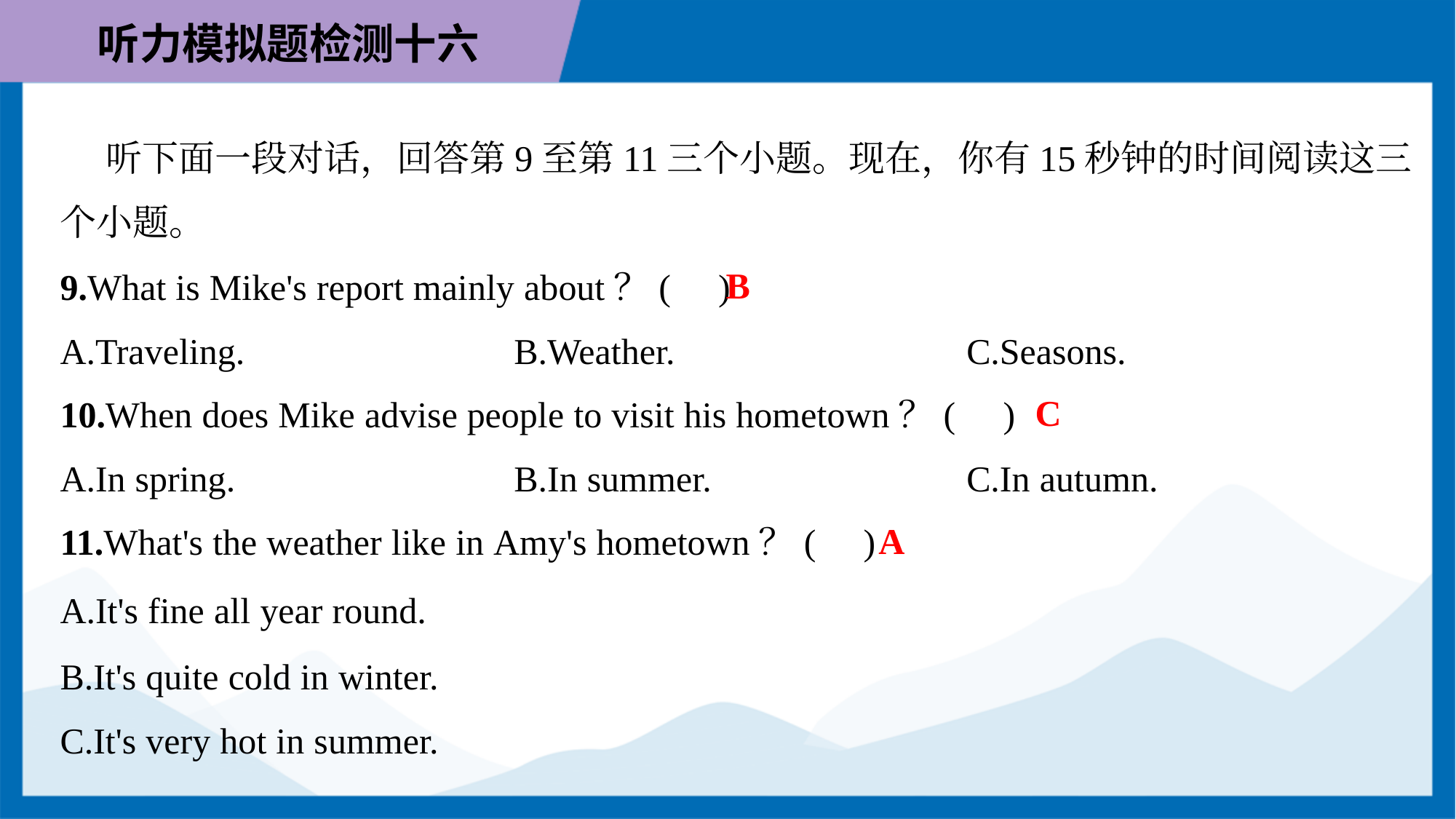

听下面一段对话，回答第9至第11三个小题。现在，你有15秒钟的时间阅读这三
个小题。
B
9.What is Mike's report mainly about？(     )
A.Traveling.	B.Weather.	C.Seasons.
C
10.When does Mike advise people to visit his hometown？(     )
A.In spring.	B.In summer.	C.In autumn.
A
11.What's the weather like in Amy's hometown？(     )
A.It's fine all year round.
B.It's quite cold in winter.
C.It's very hot in summer.